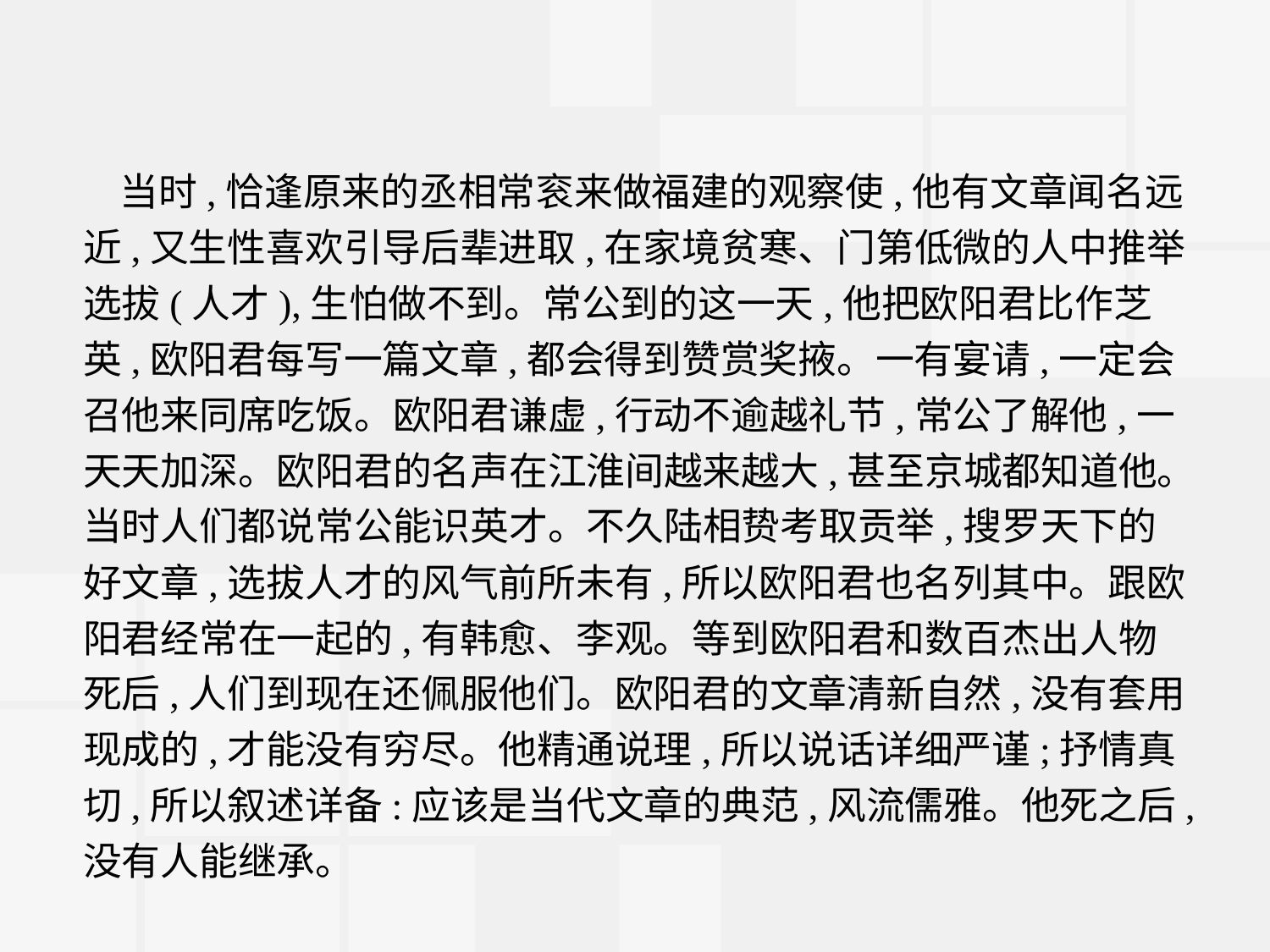

当时,恰逢原来的丞相常衮来做福建的观察使,他有文章闻名远近,又生性喜欢引导后辈进取,在家境贫寒、门第低微的人中推举选拔(人才),生怕做不到。常公到的这一天,他把欧阳君比作芝英,欧阳君每写一篇文章,都会得到赞赏奖掖。一有宴请,一定会召他来同席吃饭。欧阳君谦虚,行动不逾越礼节,常公了解他,一天天加深。欧阳君的名声在江淮间越来越大,甚至京城都知道他。当时人们都说常公能识英才。不久陆相贽考取贡举,搜罗天下的好文章,选拔人才的风气前所未有,所以欧阳君也名列其中。跟欧阳君经常在一起的,有韩愈、李观。等到欧阳君和数百杰出人物死后,人们到现在还佩服他们。欧阳君的文章清新自然,没有套用现成的,才能没有穷尽。他精通说理,所以说话详细严谨;抒情真切,所以叙述详备:应该是当代文章的典范,风流儒雅。他死之后,没有人能继承。